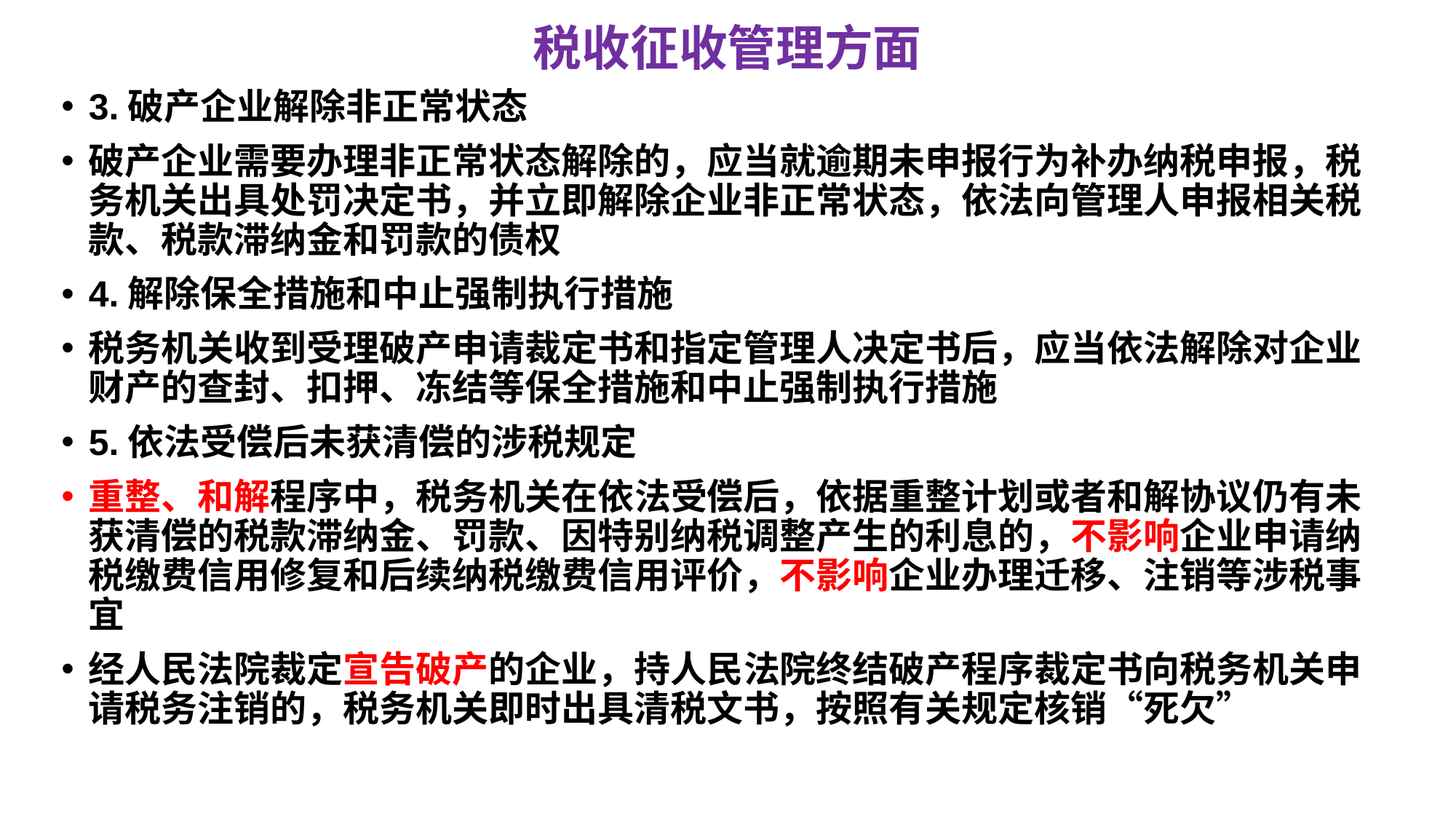

# 税收征收管理方面
3.破产企业解除非正常状态
破产企业需要办理非正常状态解除的，应当就逾期未申报行为补办纳税申报，税务机关出具处罚决定书，并立即解除企业非正常状态，依法向管理人申报相关税款、税款滞纳金和罚款的债权
4.解除保全措施和中止强制执行措施
税务机关收到受理破产申请裁定书和指定管理人决定书后，应当依法解除对企业财产的查封、扣押、冻结等保全措施和中止强制执行措施
5.依法受偿后未获清偿的涉税规定
重整、和解程序中，税务机关在依法受偿后，依据重整计划或者和解协议仍有未获清偿的税款滞纳金、罚款、因特别纳税调整产生的利息的，不影响企业申请纳税缴费信用修复和后续纳税缴费信用评价，不影响企业办理迁移、注销等涉税事宜
经人民法院裁定宣告破产的企业，持人民法院终结破产程序裁定书向税务机关申请税务注销的，税务机关即时出具清税文书，按照有关规定核销“死欠”